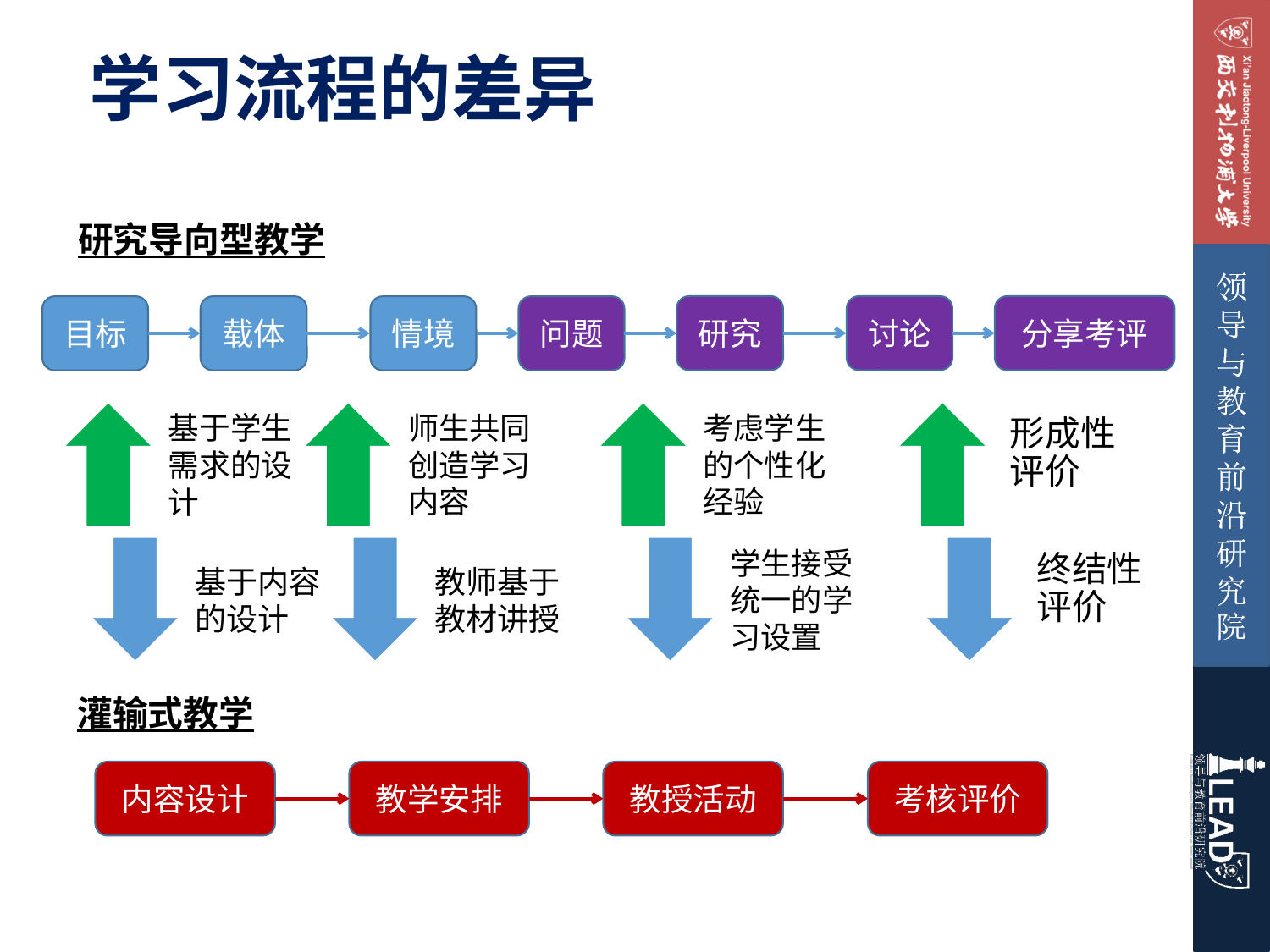

# 学习流程的差异
研究导向型教学
研究
讨论
分享考评
目标
载体
情境
问题
基于学生需求的设计
基于内容的设计
师生共同创造学习内容
教师基于教材讲授
考虑学生的个性化经验
学生接受统一的学习设置
形成性评价
终结性评价
灌输式教学
内容设计
教学安排
教授活动
考核评价